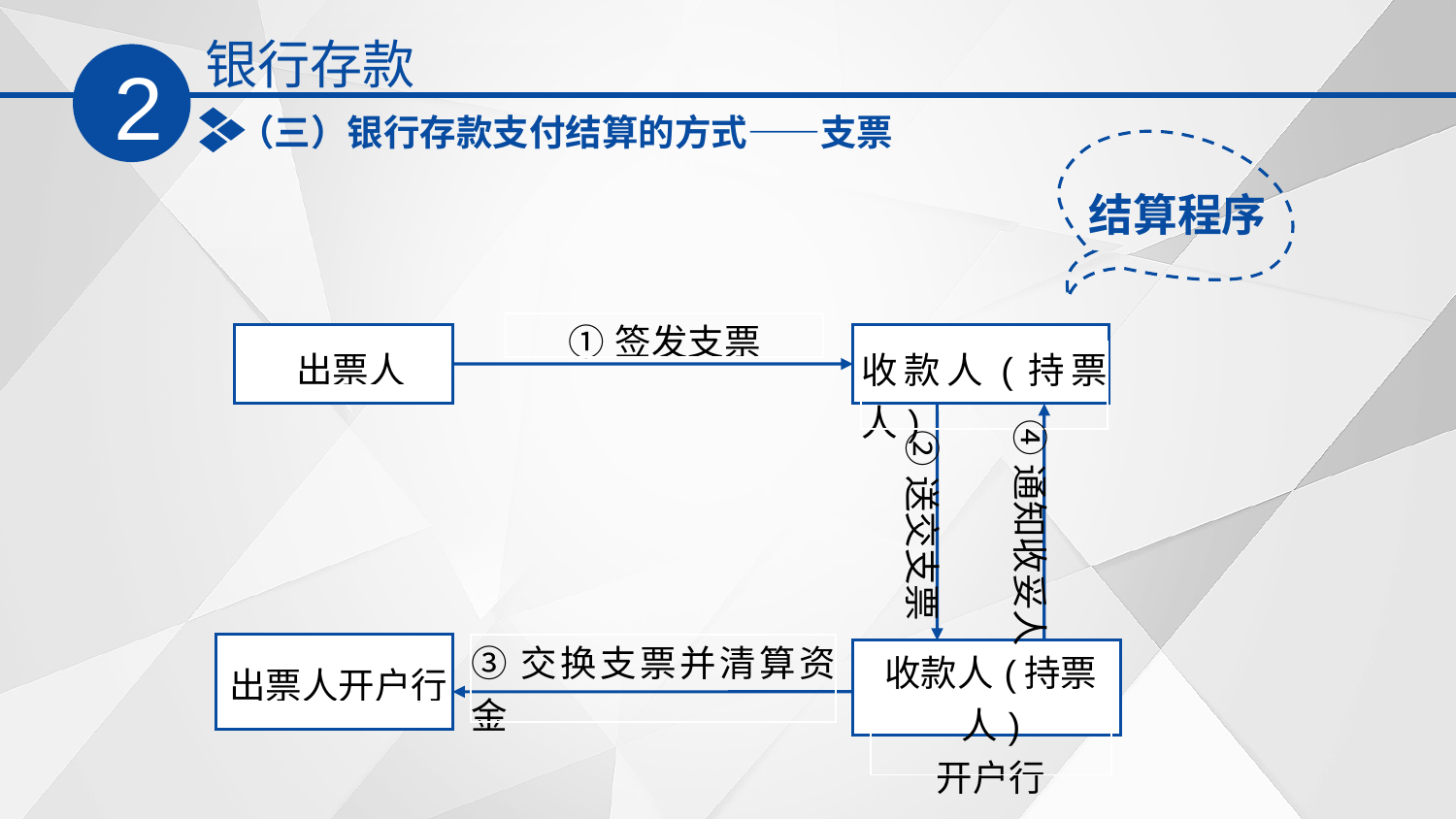

银行存款
2

（三）银行存款支付结算的方式——支票

结算程序
| ①签发支票 |
| --- |

| 出票人 |
| --- |
| 收款人(持票人) |
| --- |
④通知收妥人
②送交支票
| ③交换支票并清算资金 |
| --- |
| 收款人(持票人) 开户行 |
| --- |
| 出票人开户行 |
| --- |